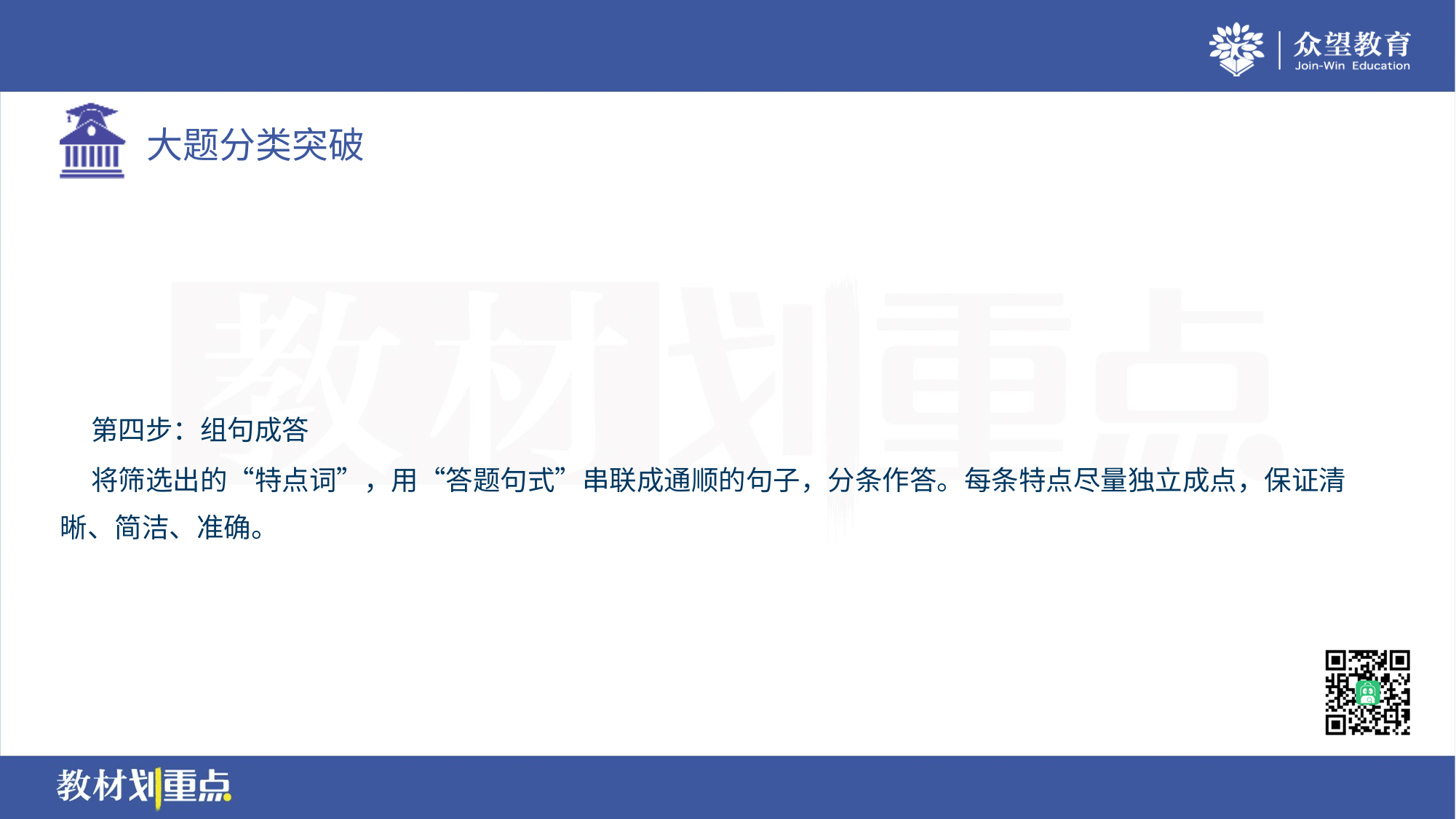

第四步：组句成答
    将筛选出的“特点词”，用“答题句式”串联成通顺的句子，分条作答。每条特点尽量独立成点，保证清
晰、简洁、准确。